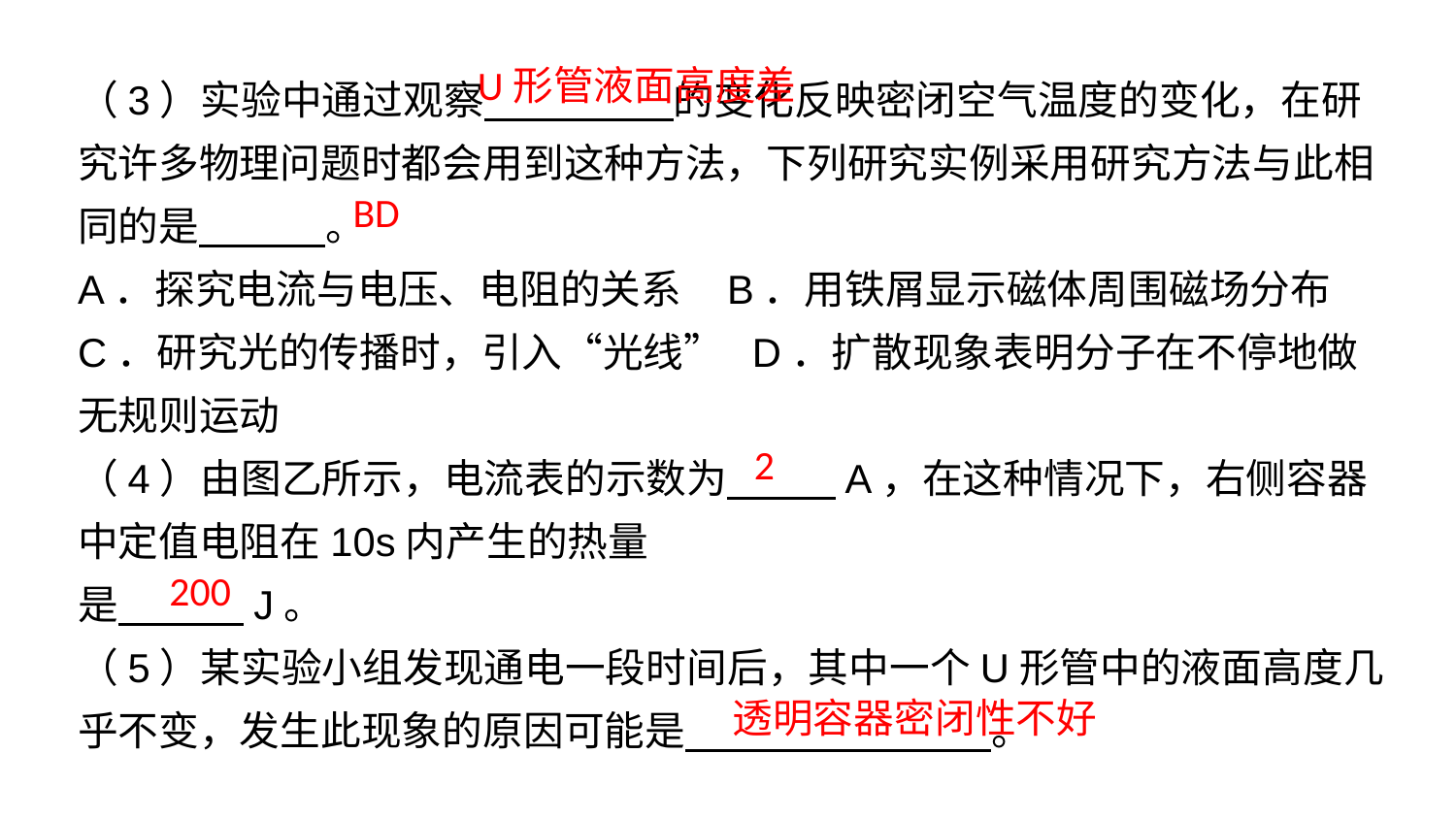

（3）实验中通过观察　            　的变化反映密闭空气温度的变化，在研究许多物理问题时都会用到这种方法，下列研究实例采用研究方法与此相同的是　     　。
A．探究电流与电压、电阻的关系    B．用铁屑显示磁体周围磁场分布
C．研究光的传播时，引入“光线”  D．扩散现象表明分子在不停地做无规则运动
（4）由图乙所示，电流表的示数为　   　A，在这种情况下，右侧容器中定值电阻在10s内产生的热量
是　     　J。
（5）某实验小组发现通电一段时间后，其中一个U形管中的液面高度几乎不变，发生此现象的原因可能是　                         　。
U形管液面高度差
BD
2
200
透明容器密闭性不好